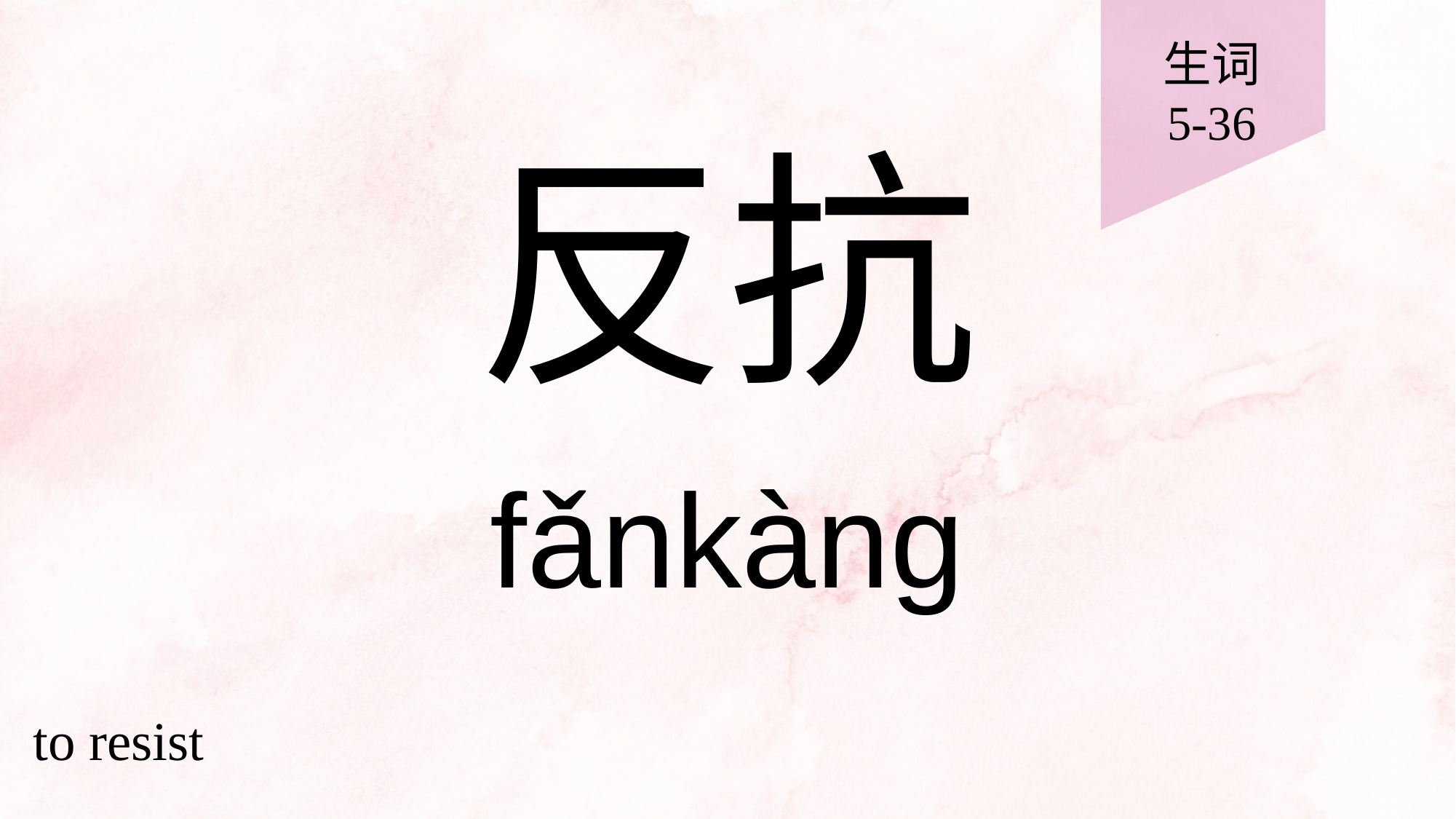

生词
5-36
# 反抗
fǎnkàng
to resist